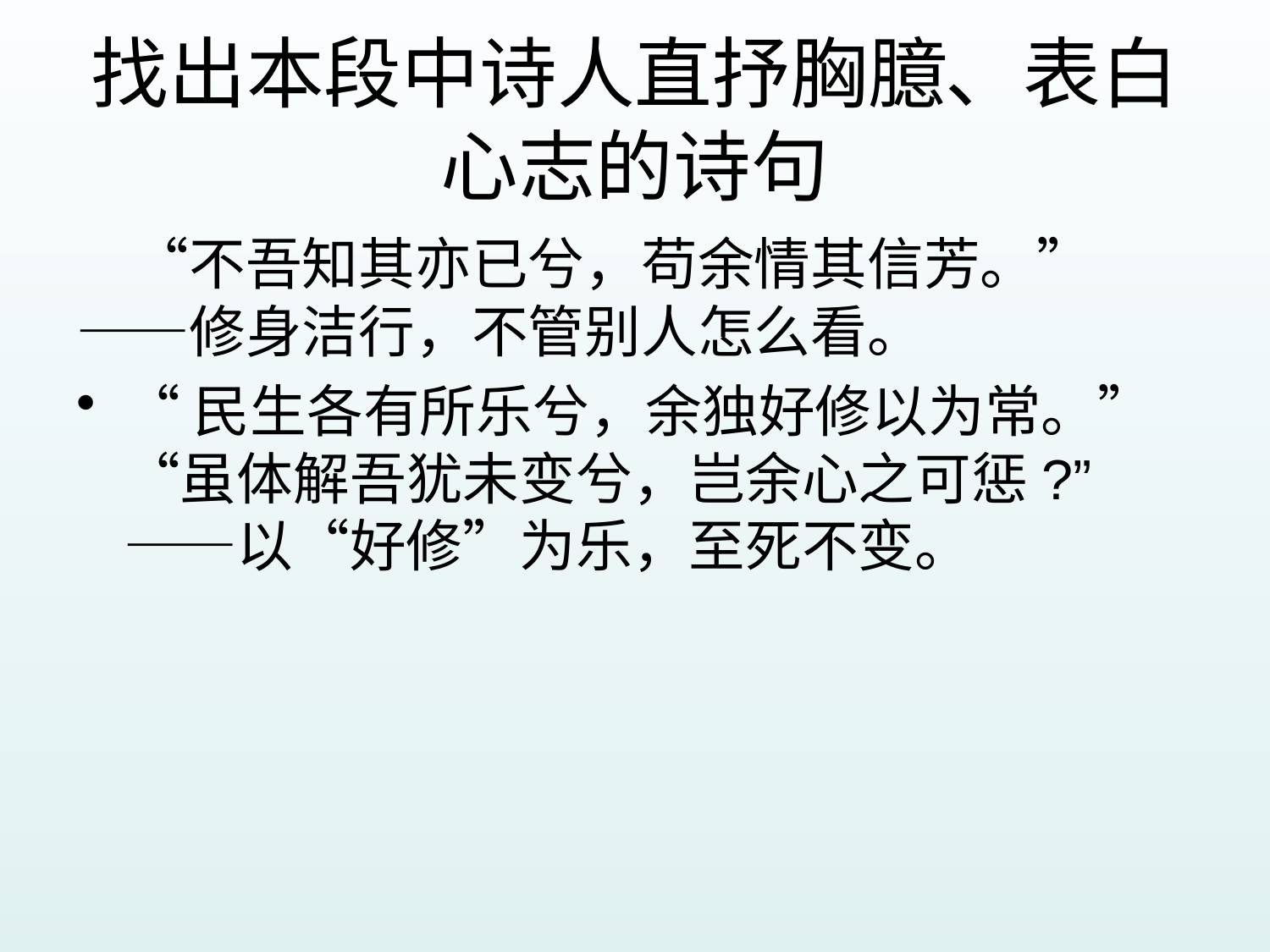

# 找出本段中诗人直抒胸臆、表白心志的诗句
　“不吾知其亦已兮，苟余情其信芳。” ——修身洁行，不管别人怎么看。
“民生各有所乐兮，余独好修以为常。”“虽体解吾犹未变兮，岂余心之可惩?”　——以“好修”为乐，至死不变。